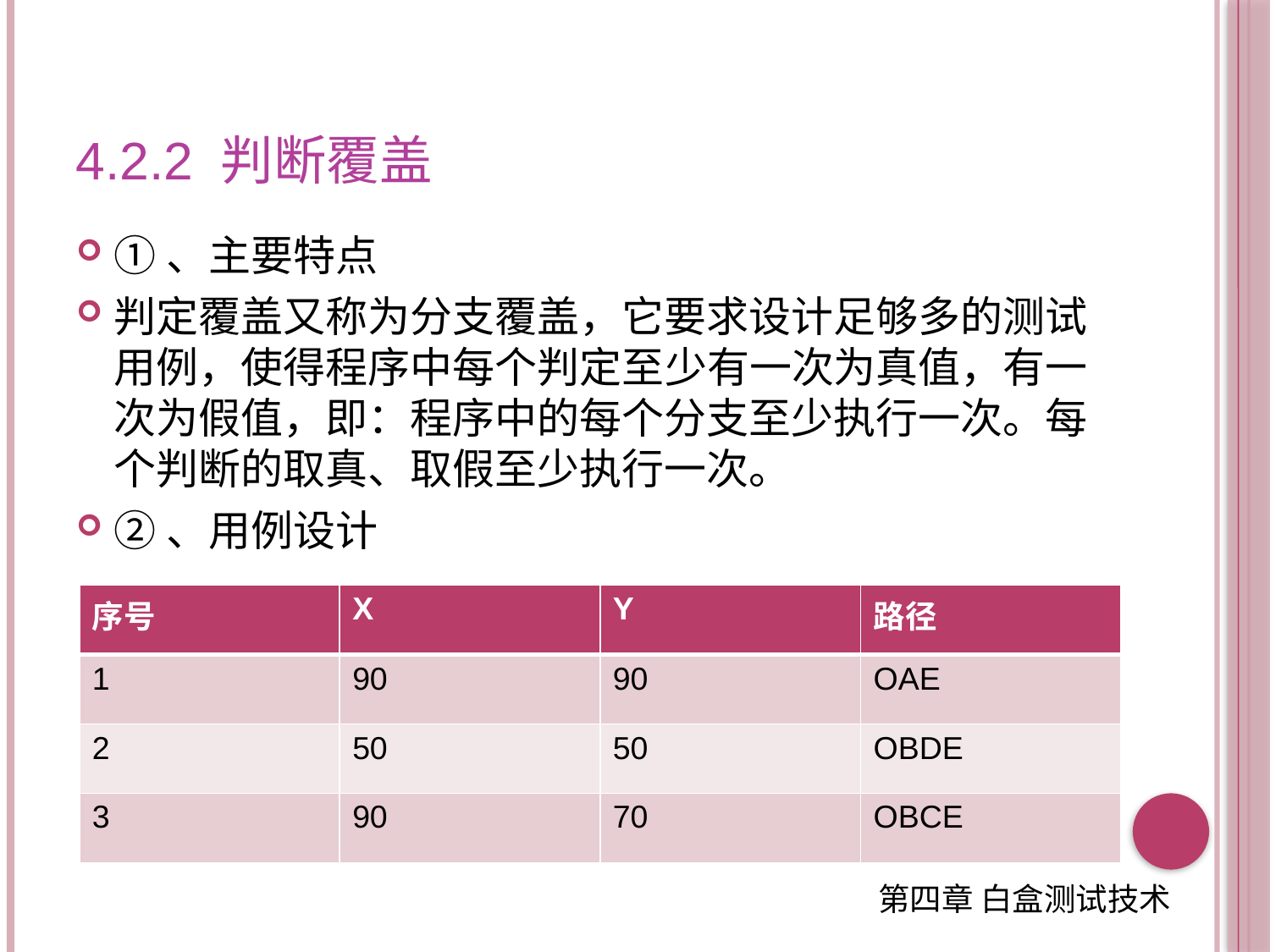

# 4.2.2 判断覆盖
①、主要特点
判定覆盖又称为分支覆盖，它要求设计足够多的测试用例，使得程序中每个判定至少有一次为真值，有一次为假值，即：程序中的每个分支至少执行一次。每个判断的取真、取假至少执行一次。
②、用例设计

| 序号 | X | Y | 路径 |
| --- | --- | --- | --- |
| 1 | 90 | 90 | OAE |
| 2 | 50 | 50 | OBDE |
| 3 | 90 | 70 | OBCE |